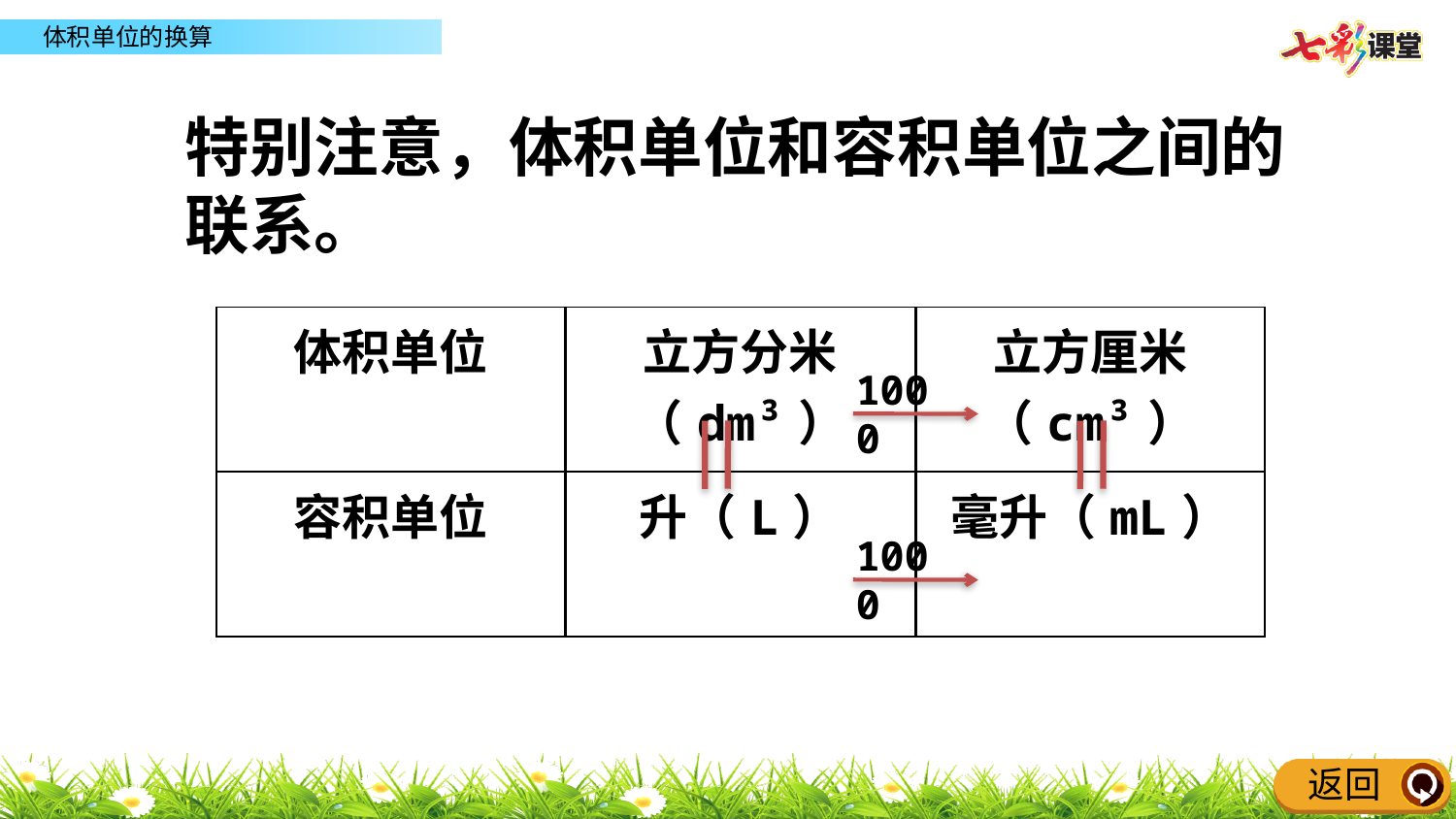

特别注意，体积单位和容积单位之间的联系。
| 体积单位 |
| --- |
| 容积单位 |
| 立方分米（dm³） |
| --- |
| 升（L） |
| 立方厘米（cm³） |
| --- |
| 毫升（mL） |
1000
1000